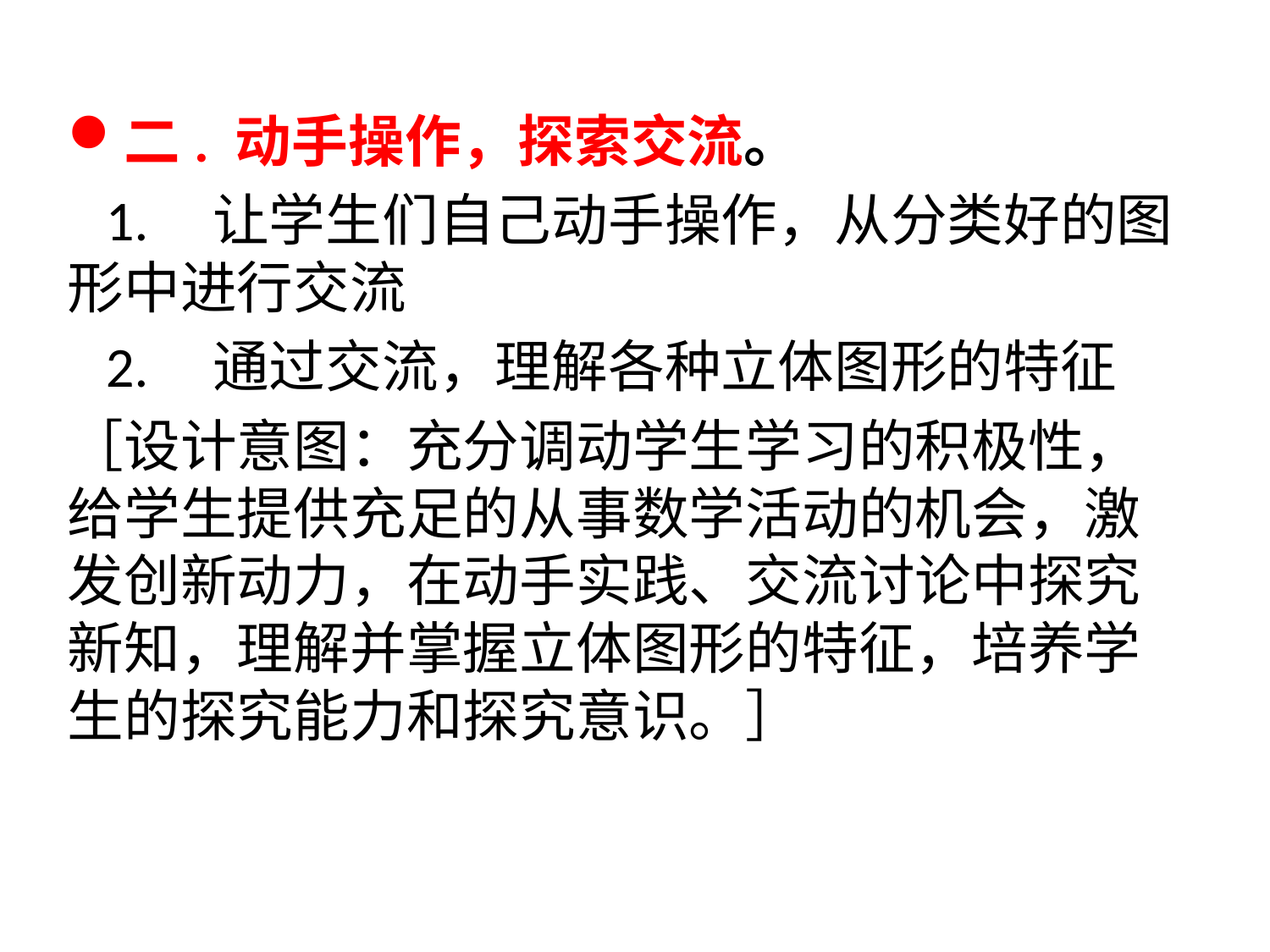

二. 动手操作，探索交流。
   1.    让学生们自己动手操作，从分类好的图形中进行交流
   2.    通过交流，理解各种立体图形的特征
［设计意图：充分调动学生学习的积极性，给学生提供充足的从事数学活动的机会，激发创新动力，在动手实践、交流讨论中探究新知，理解并掌握立体图形的特征，培养学生的探究能力和探究意识。］